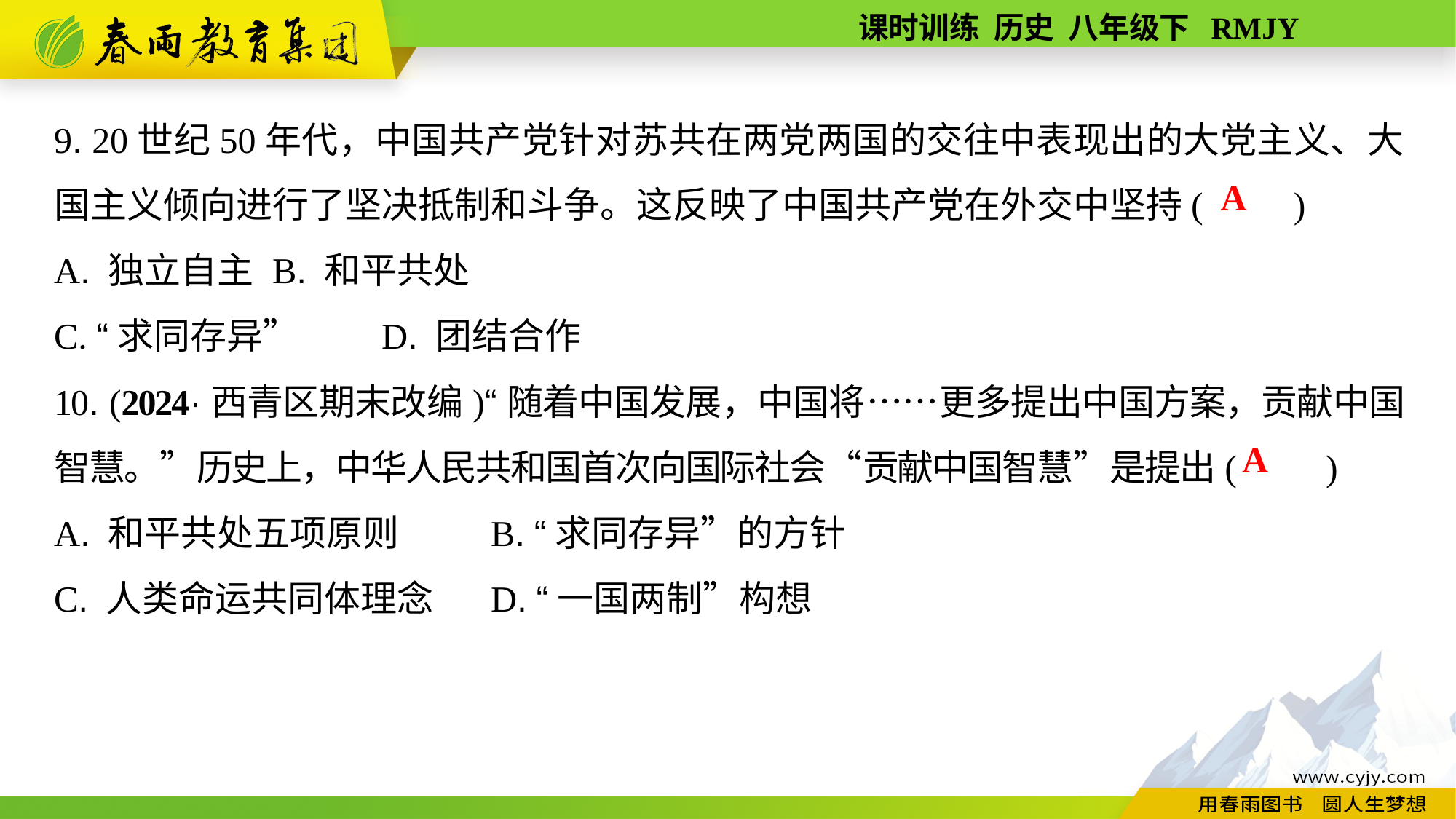

9. 20世纪50年代，中国共产党针对苏共在两党两国的交往中表现出的大党主义、大国主义倾向进行了坚决抵制和斗争。这反映了中国共产党在外交中坚持(　　)
A. 独立自主	B. 和平共处
C. “求同存异”	D. 团结合作
10. (2024·西青区期末改编)“随着中国发展，中国将……更多提出中国方案，贡献中国智慧。”历史上，中华人民共和国首次向国际社会“贡献中国智慧”是提出(　　)
A. 和平共处五项原则	B. “求同存异”的方针
C. 人类命运共同体理念	D. “一国两制”构想
A
A